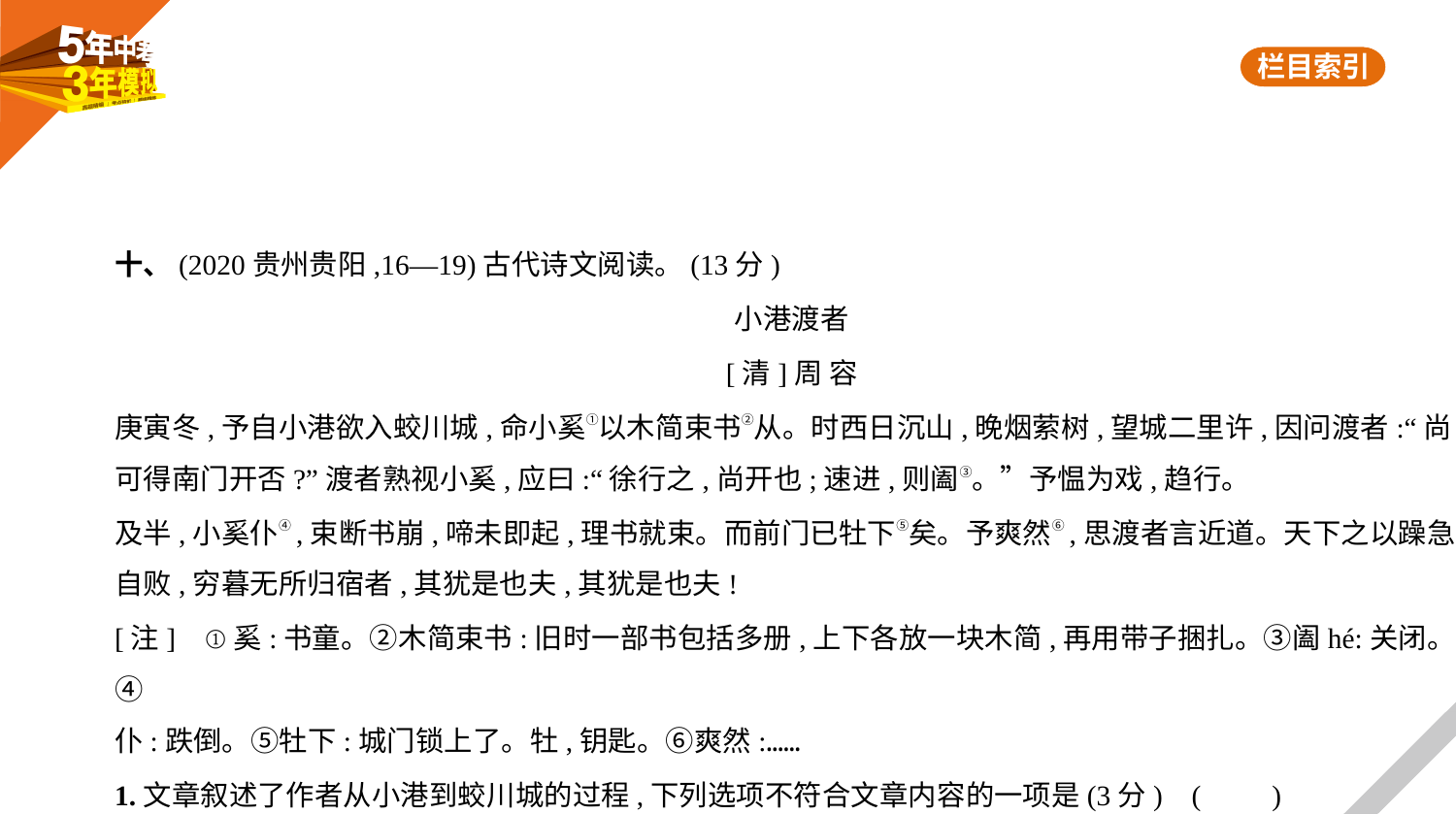

十、(2020贵州贵阳,16—19)古代诗文阅读。(13分)
小港渡者
[清]周 容
庚寅冬,予自小港欲入蛟川城,命小奚①以木简束书②从。时西日沉山,晚烟萦树,望城二里许,因问渡者:“尚
可得南门开否?”渡者熟视小奚,应曰:“徐行之,尚开也;速进,则阖③。”予愠为戏,趋行。
及半,小奚仆④,束断书崩,啼未即起,理书就束。而前门已牡下⑤矣。予爽然⑥,思渡者言近道。天下之以躁急
自败,穷暮无所归宿者,其犹是也夫,其犹是也夫!
[注]    ①奚:书童。②木简束书:旧时一部书包括多册,上下各放一块木简,再用带子捆扎。③阖hé:关闭。④
仆:跌倒。⑤牡下:城门锁上了。牡,钥匙。⑥爽然:……
1.文章叙述了作者从小港到蛟川城的过程,下列选项不符合文章内容的一项是(3分) (　　)